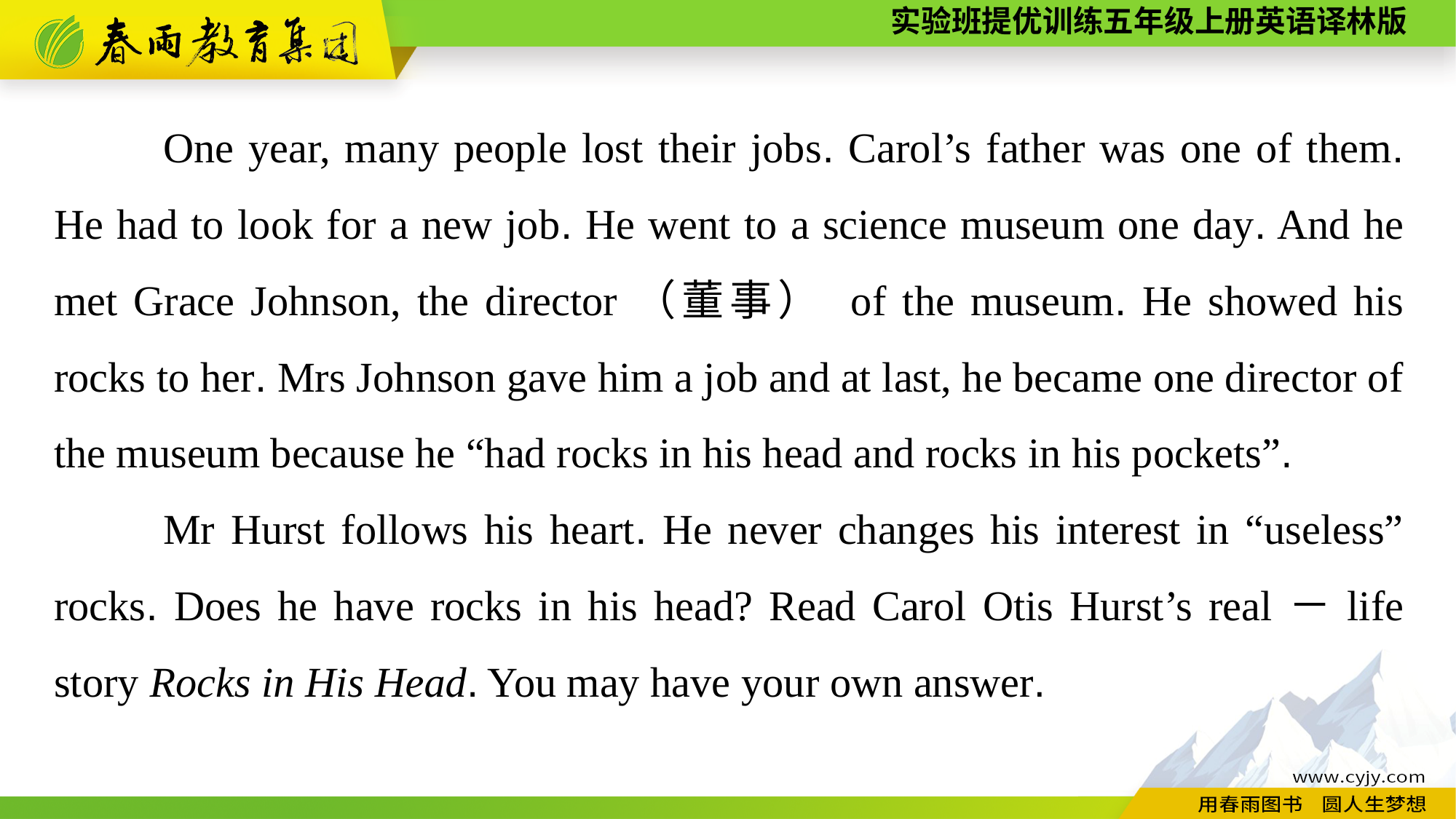

One year, many people lost their jobs. Carol’s father was one of them. He had to look for a new job. He went to a science museum one day. And he met Grace Johnson, the director（董事） of the museum. He showed his rocks to her. Mrs Johnson gave him a job and at last, he became one director of the museum because he “had rocks in his head and rocks in his pockets”.
	Mr Hurst follows his heart. He never changes his interest in “useless” rocks. Does he have rocks in his head? Read Carol Otis Hurst’s real－life story Rocks in His Head. You may have your own answer.